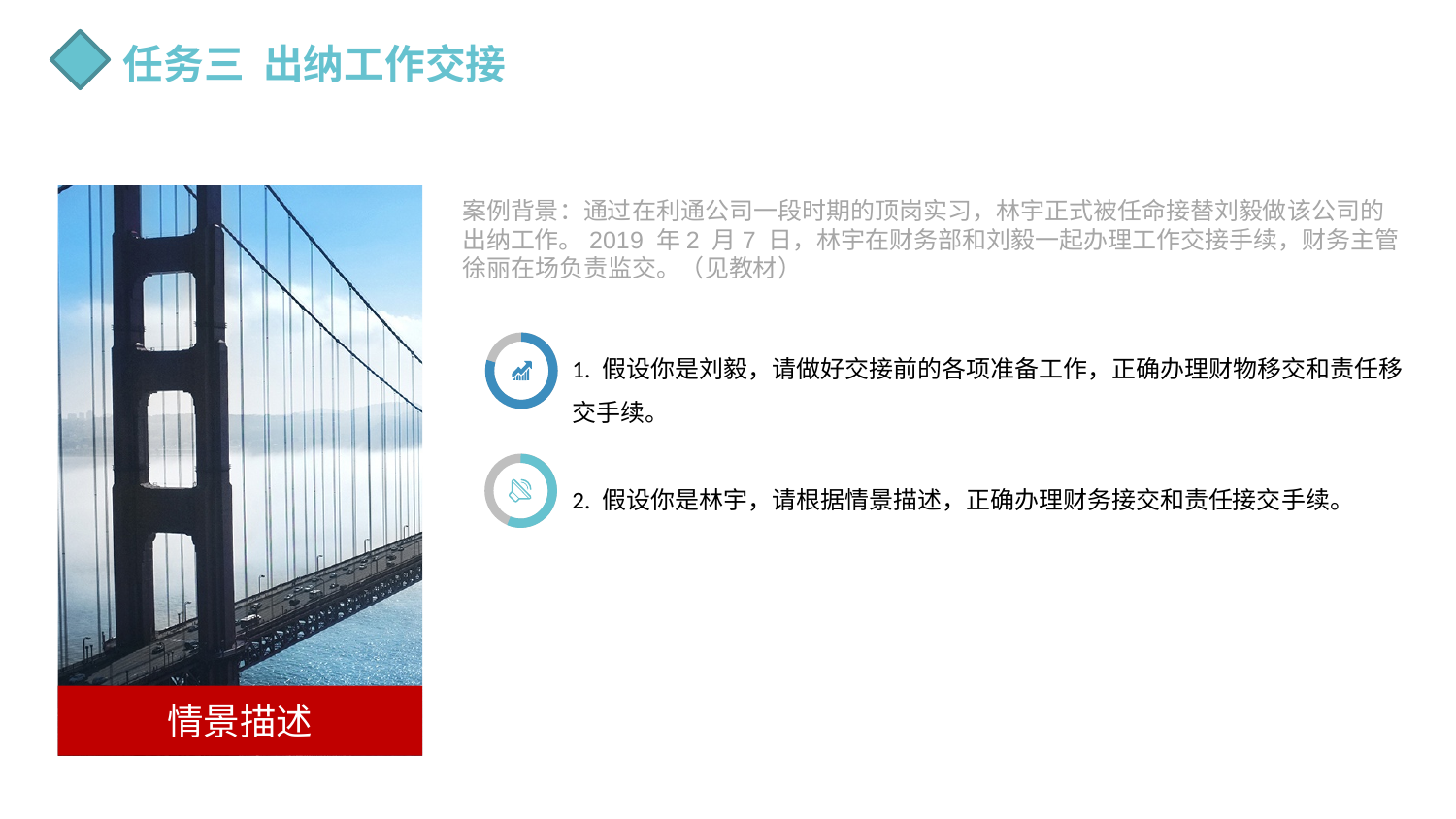

任务三  出纳工作交接

情景描述
案例背景：通过在利通公司一段时期的顶岗实习，林宇正式被任命接替刘毅做该公司的出纳工作。2019 年2 月7 日，林宇在财务部和刘毅一起办理工作交接手续，财务主管徐丽在场负责监交。（见教材）

1. 假设你是刘毅，请做好交接前的各项准备工作，正确办理财物移交和责任移交手续。

2. 假设你是林宇，请根据情景描述，正确办理财务接交和责任接交手续。